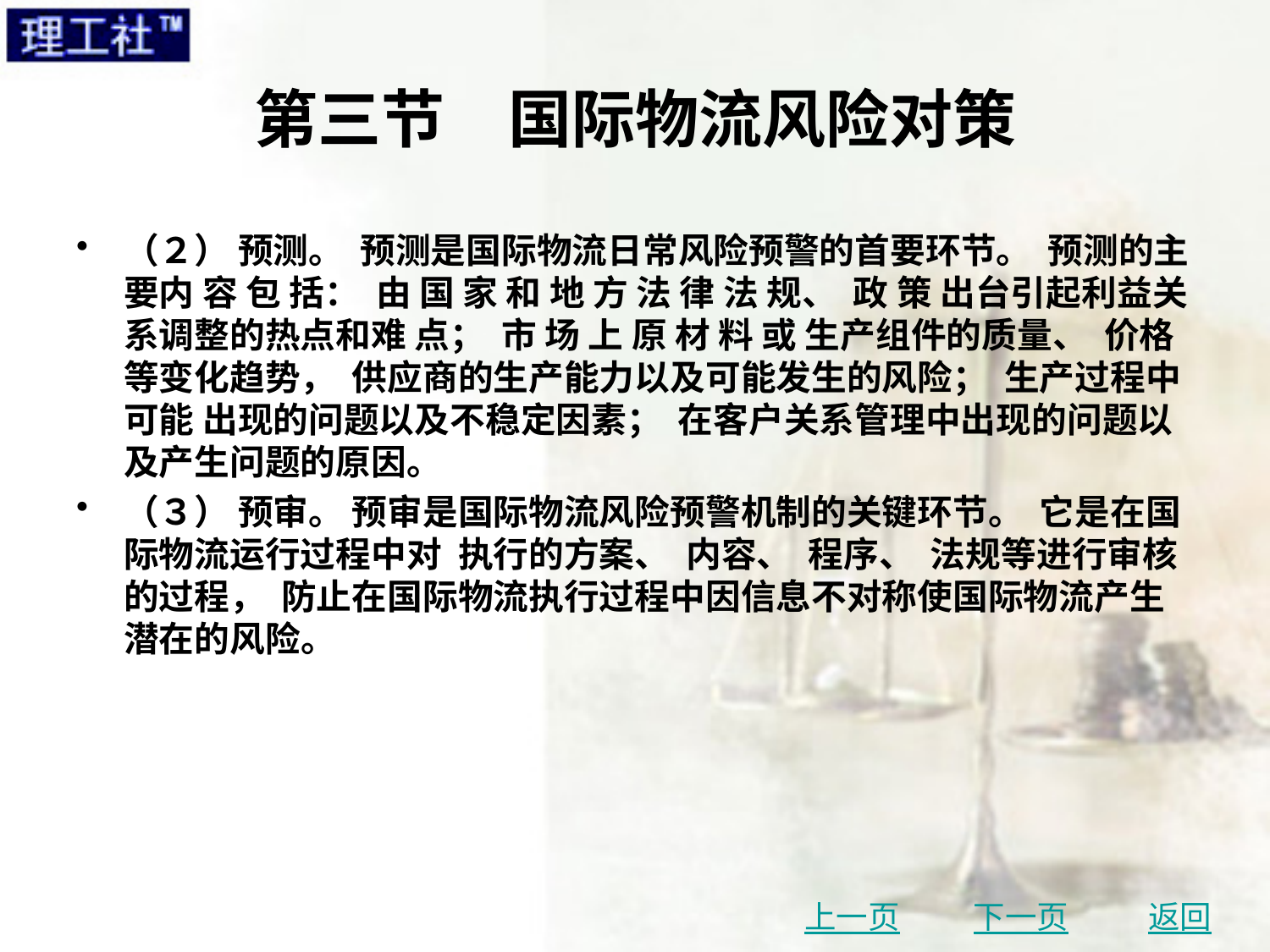

# 第三节　国际物流风险对策
（２） 预测。  预测是国际物流日常风险预警的首要环节。  预测的主要内 容 包 括：  由 国 家 和 地 方 法 律 法 规、  政 策 出台引起利益关系调整的热点和难 点；  市 场 上 原 材 料 或 生产组件的质量、  价格等变化趋势，  供应商的生产能力以及可能发生的风险；  生产过程中可能 出现的问题以及不稳定因素；  在客户关系管理中出现的问题以及产生问题的原因。
（３） 预审。 预审是国际物流风险预警机制的关键环节。  它是在国际物流运行过程中对  执行的方案、  内容、  程序、  法规等进行审核的过程，  防止在国际物流执行过程中因信息不对称使国际物流产生潜在的风险。

上一页
下一页
返回